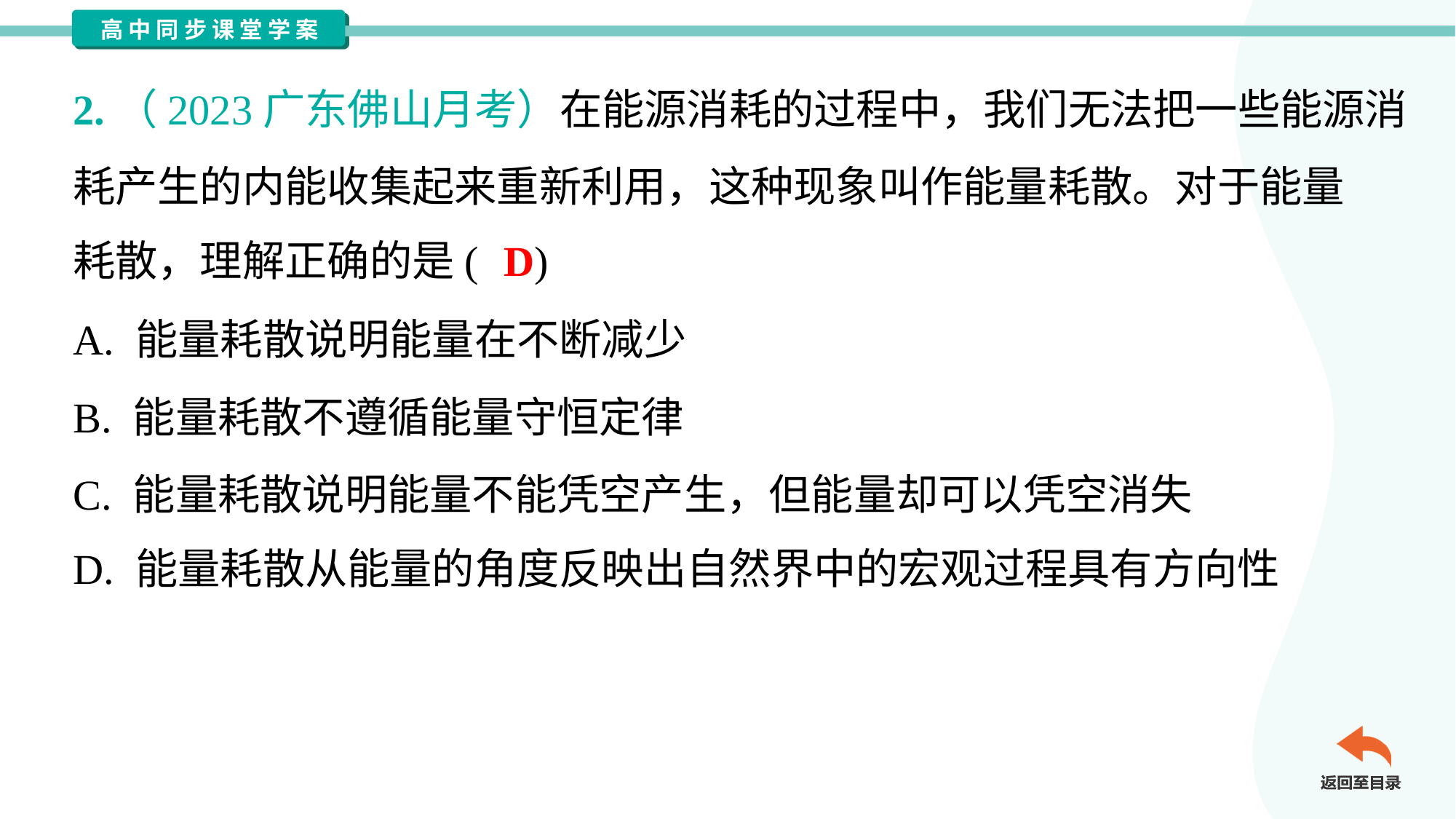

2.（2023广东佛山月考）在能源消耗的过程中，我们无法把一些能源消
耗产生的内能收集起来重新利用，这种现象叫作能量耗散。对于能量
耗散，理解正确的是(     )
D
A. 能量耗散说明能量在不断减少
B. 能量耗散不遵循能量守恒定律
C. 能量耗散说明能量不能凭空产生，但能量却可以凭空消失
D. 能量耗散从能量的角度反映出自然界中的宏观过程具有方向性